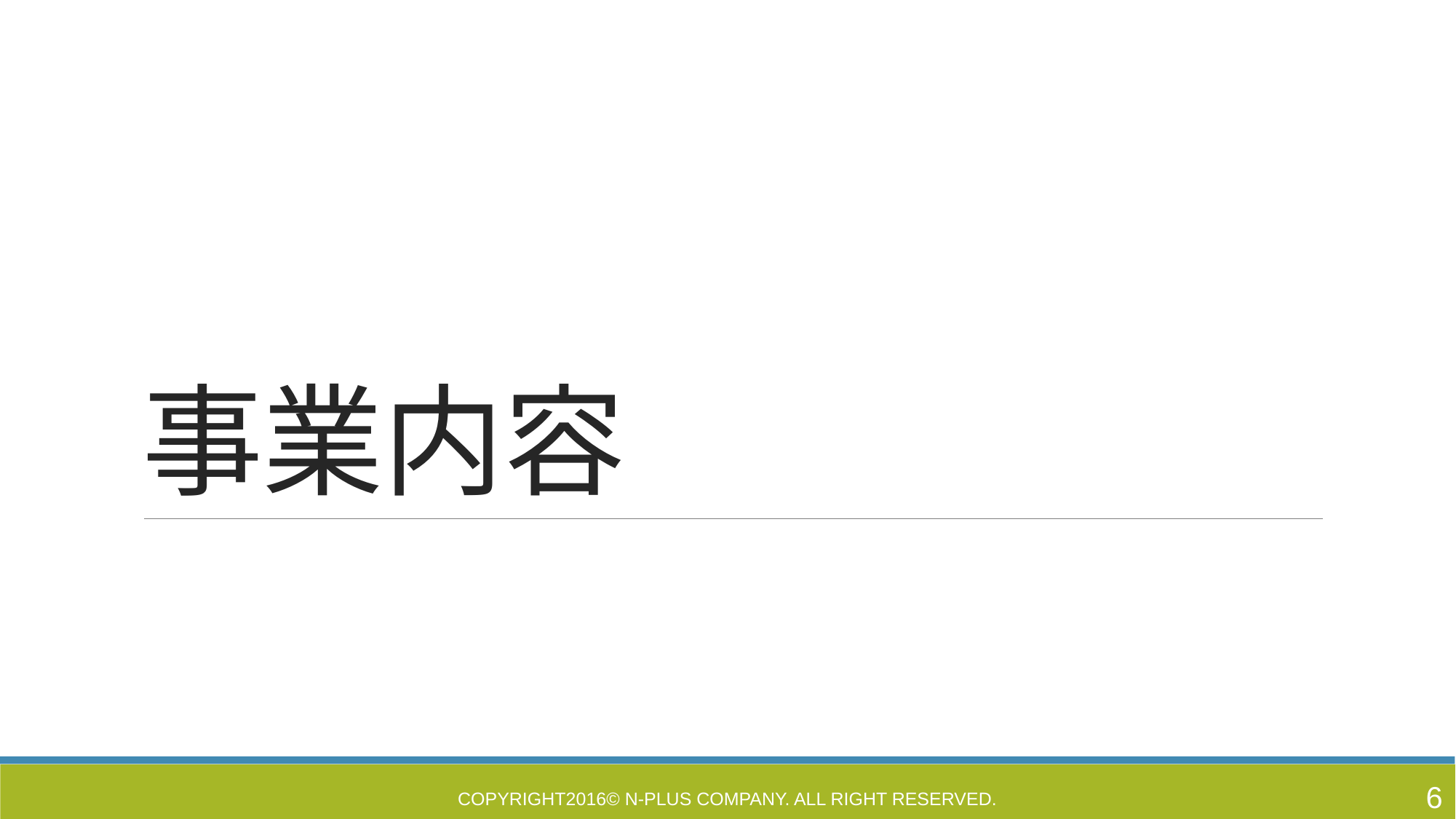

# 事業内容

6
Copyright2016© N-Plus Company. All right reserved.